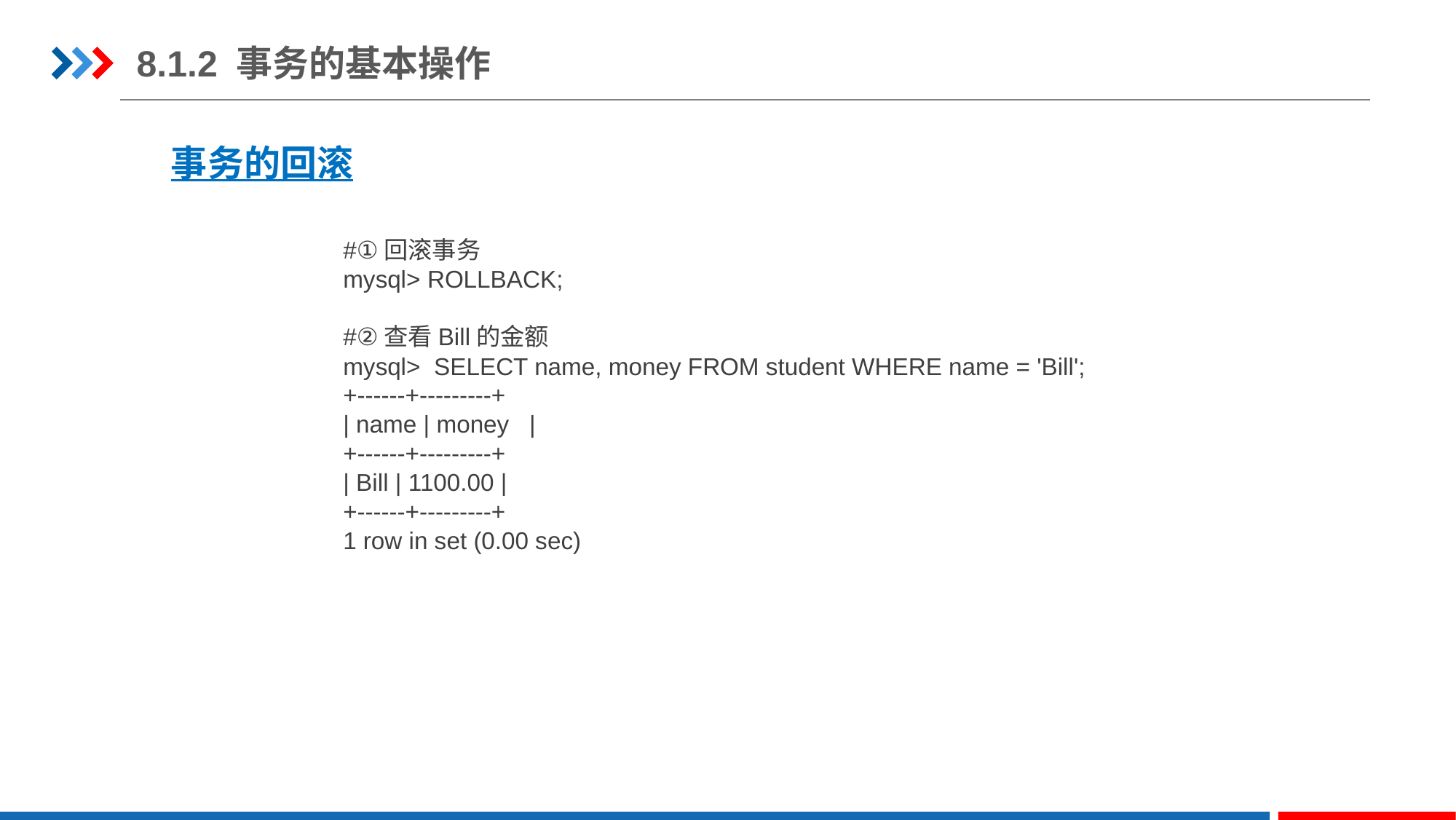

8.1.2 事务的基本操作
事务的回滚
#①回滚事务
mysql> ROLLBACK;

#②查看Bill的金额
mysql>  SELECT name, money FROM student WHERE name = 'Bill';
+------+---------+
| name | money   |
+------+---------+
| Bill | 1100.00 |
+------+---------+
1 row in set (0.00 sec)